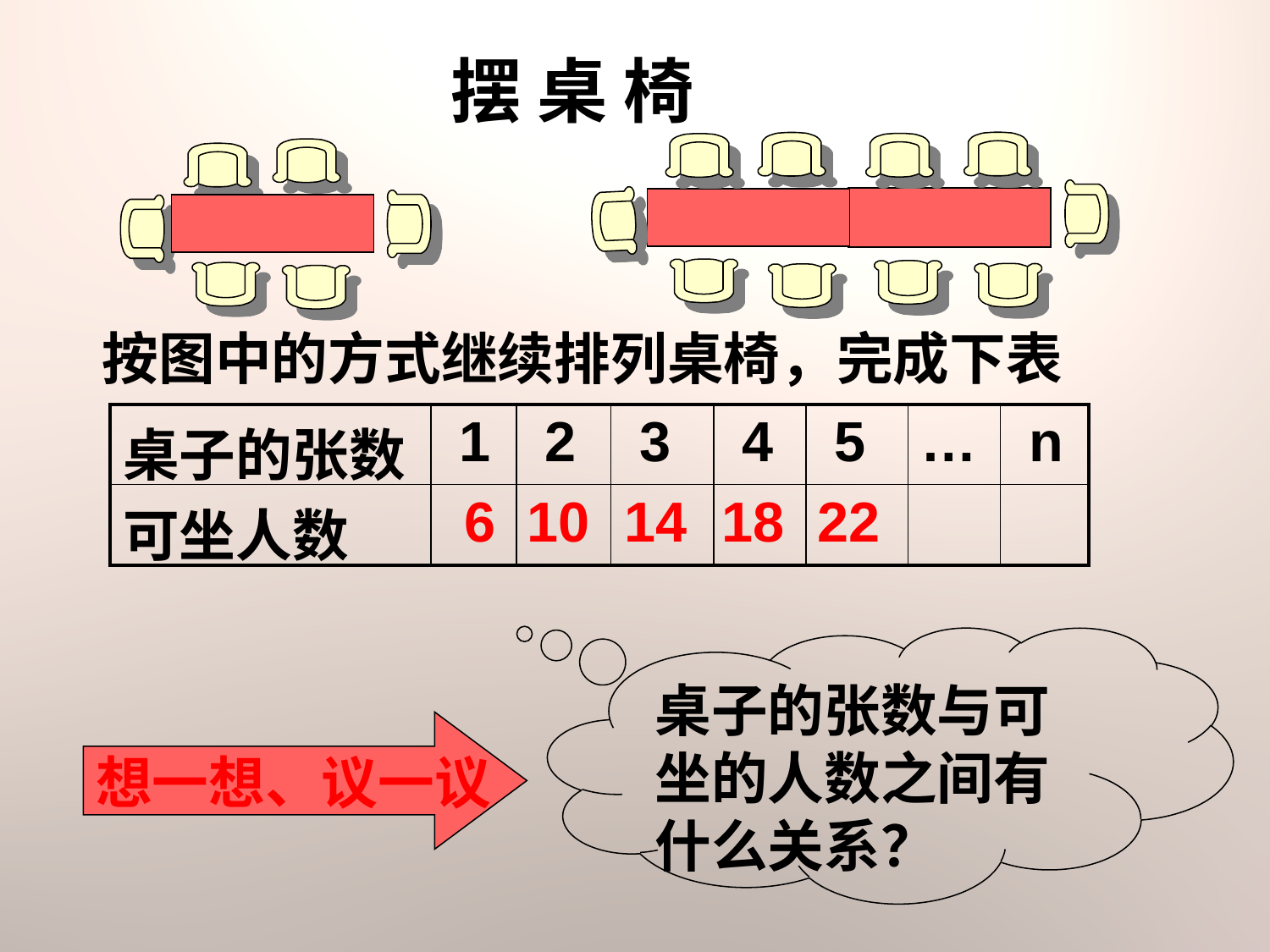

摆 桌 椅

按图中的方式继续排列桌椅，完成下表
| 桌子的张数 | 1 | 2 | 3 | 4 | 5 | … | n |
| --- | --- | --- | --- | --- | --- | --- | --- |
| 可坐人数 |  |  |  |  |  |  |  |
6
10
14
18
22
桌子的张数与可坐的人数之间有什么关系？
想一想、议一议